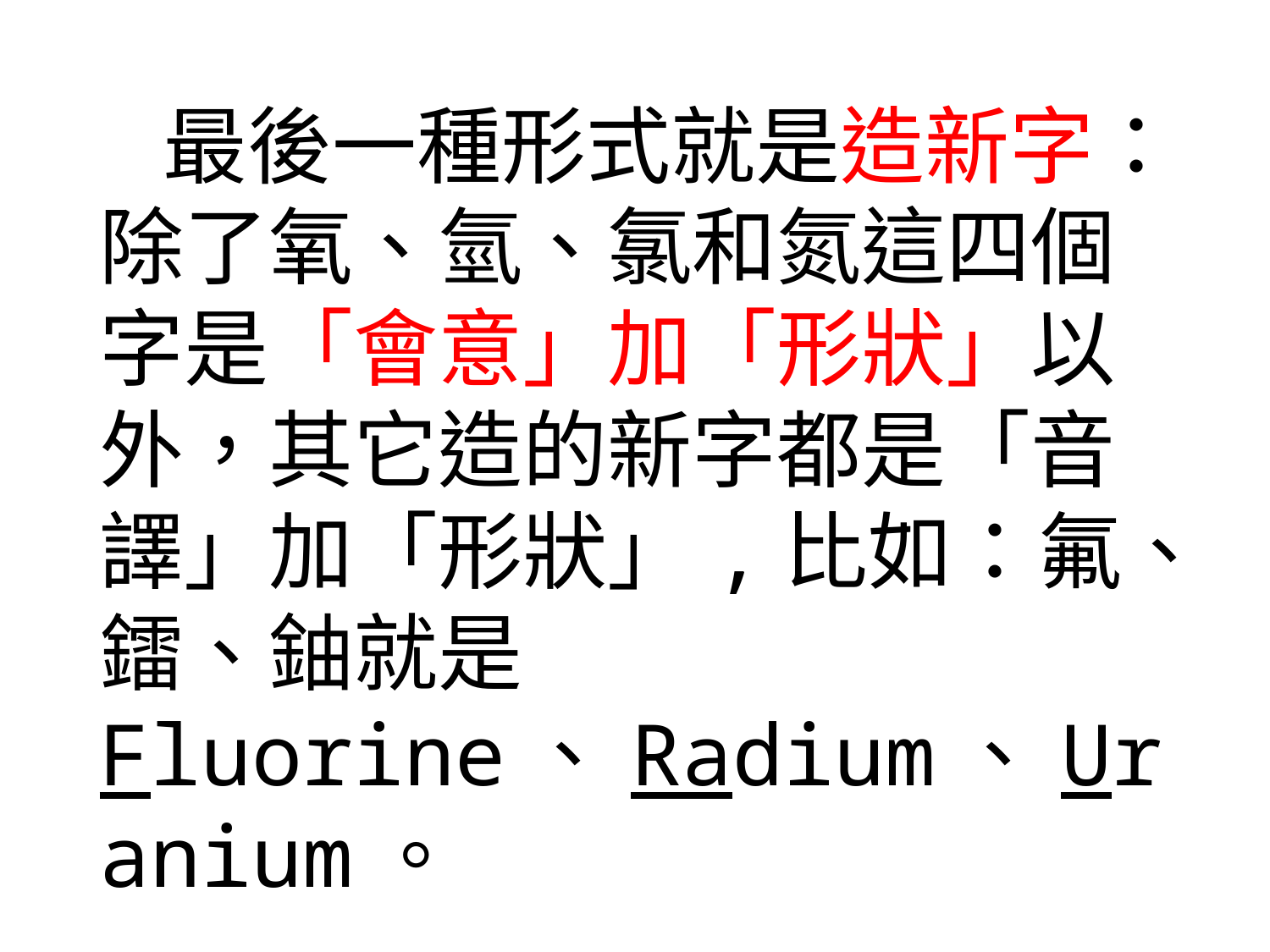

最後一種形式就是造新字：除了氧、氫、氯和氮這四個字是「會意」加「形狀」以外，其它造的新字都是「音譯」加「形狀」,比如：氟、鐳、鈾就是Fluorine、Radium、Uranium。